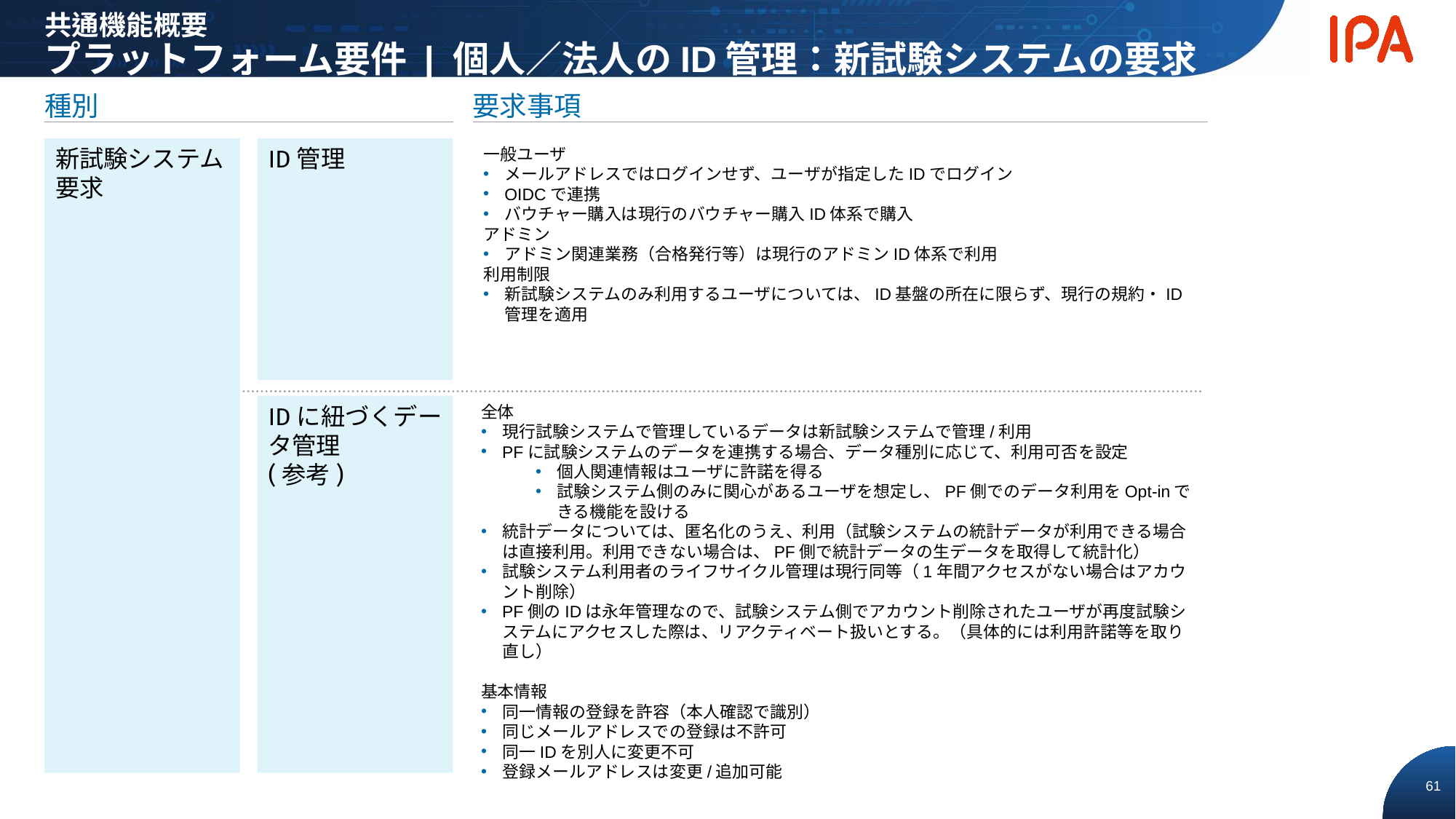

# 共通機能概要 プラットフォーム要件 | 個人／法人のID管理：新試験システムの要求
種別
要求事項
新試験システム要求
ID管理
一般ユーザ
メールアドレスではログインせず、ユーザが指定したIDでログイン
OIDCで連携
バウチャー購入は現行のバウチャー購入ID体系で購入
アドミン
アドミン関連業務（合格発行等）は現行のアドミンID体系で利用
利用制限
新試験システムのみ利用するユーザについては、ID基盤の所在に限らず、現行の規約・ID管理を適用

IDに紐づくデータ管理
(参考)
全体
現行試験システムで管理しているデータは新試験システムで管理/利用
PFに試験システムのデータを連携する場合、データ種別に応じて、利用可否を設定
個人関連情報はユーザに許諾を得る
試験システム側のみに関心があるユーザを想定し、PF側でのデータ利用をOpt-inできる機能を設ける
統計データについては、匿名化のうえ、利用（試験システムの統計データが利用できる場合は直接利用。利用できない場合は、PF側で統計データの生データを取得して統計化）
試験システム利用者のライフサイクル管理は現行同等（1年間アクセスがない場合はアカウント削除）
PF側のIDは永年管理なので、試験システム側でアカウント削除されたユーザが再度試験システムにアクセスした際は、リアクティベート扱いとする。（具体的には利用許諾等を取り直し）
基本情報
同一情報の登録を許容（本人確認で識別）
同じメールアドレスでの登録は不許可
同一IDを別人に変更不可
登録メールアドレスは変更/追加可能